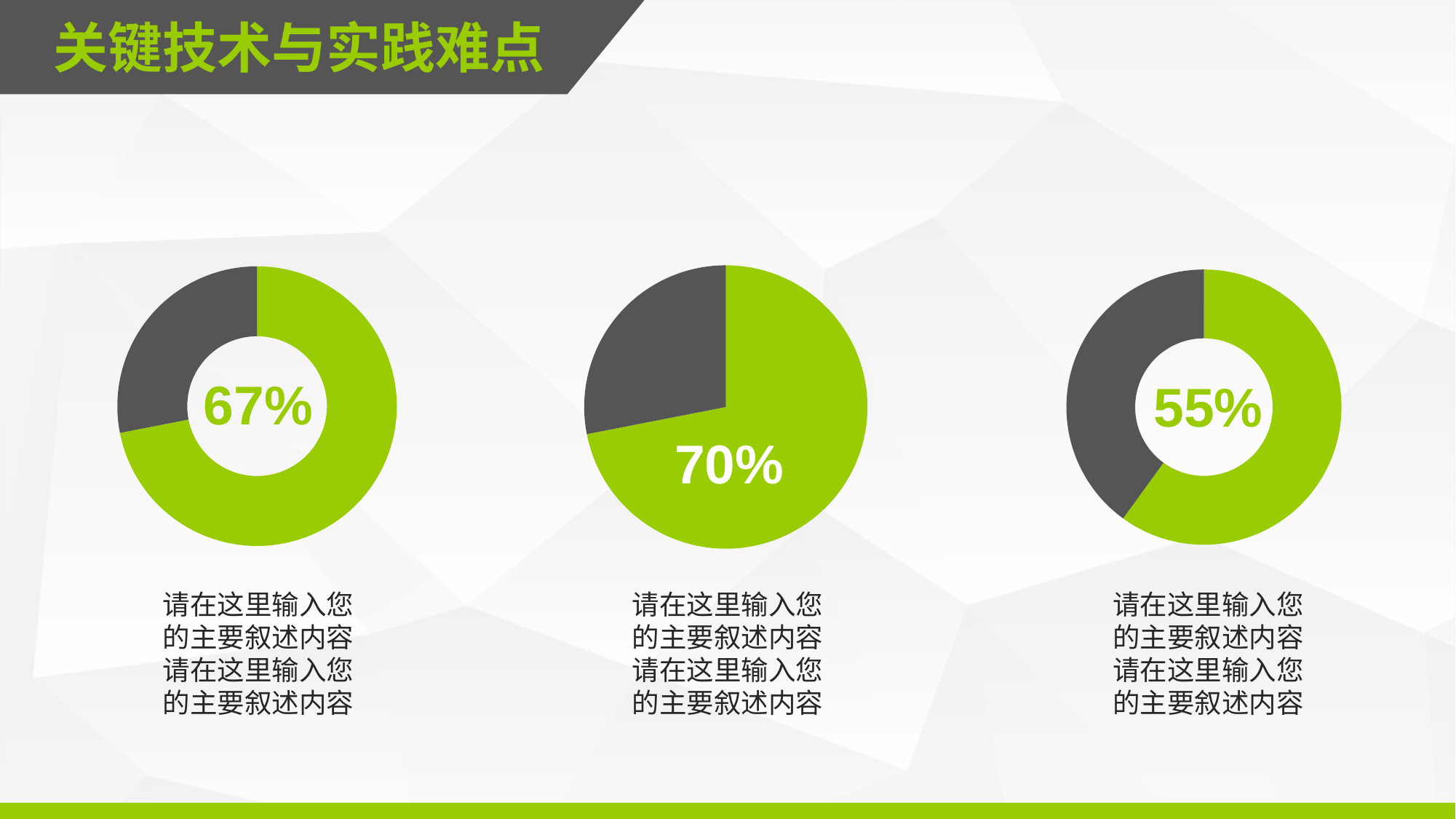

关键技术与实践难点

### Chart

| Category | 销售额 |
|---|---|
| 第一季度 | 8.2 |
| 第二季度 | 3.2 |
70%

### Chart

| Category | 销售额 |
|---|---|
| 第一季度 | 8.2 |
| 第二季度 | 3.2 |
67%

### Chart

| Category | 销售额 |
|---|---|
| 第一季度 | 6.0 |
| 第二季度 | 4.0 |
55%
请在这里输入您
的主要叙述内容
请在这里输入您
的主要叙述内容

请在这里输入您
的主要叙述内容
请在这里输入您
的主要叙述内容

请在这里输入您
的主要叙述内容
请在这里输入您
的主要叙述内容